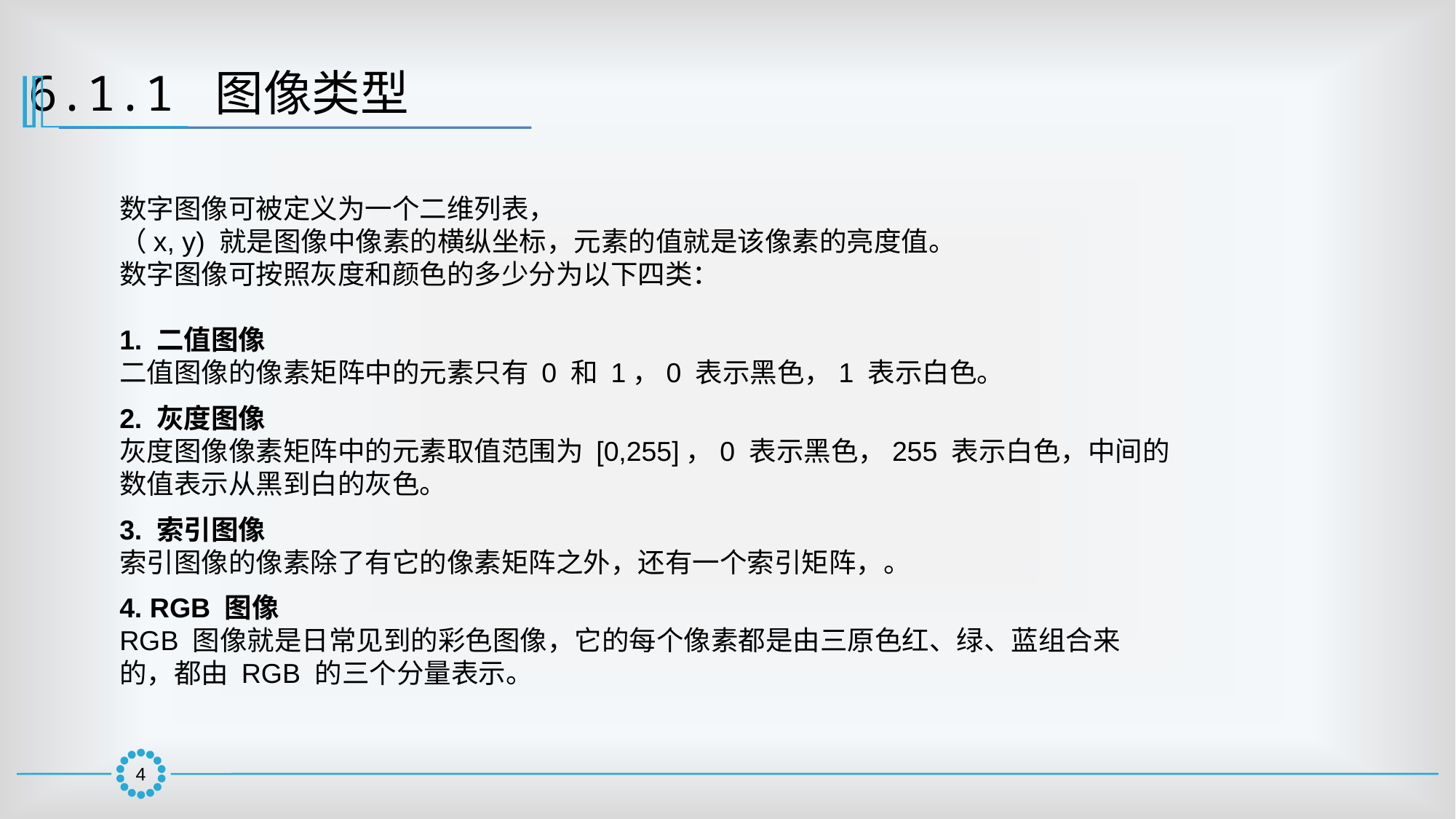

6.1.1 图像类型

数字图像可被定义为一个二维列表，
（x, y) 就是图像中像素的横纵坐标，元素的值就是该像素的亮度值。
数字图像可按照灰度和颜色的多少分为以下四类：

1. 二值图像
二值图像的像素矩阵中的元素只有 0 和 1，0 表示黑色，1 表示白色。
2. 灰度图像
灰度图像像素矩阵中的元素取值范围为 [0,255]，0 表示黑色，255 表示白色，中间的
数值表示从黑到白的灰色。
3. 索引图像
索引图像的像素除了有它的像素矩阵之外，还有一个索引矩阵，。
4. RGB 图像
RGB 图像就是日常见到的彩色图像，它的每个像素都是由三原色红、绿、蓝组合来
的，都由 RGB 的三个分量表示。

4